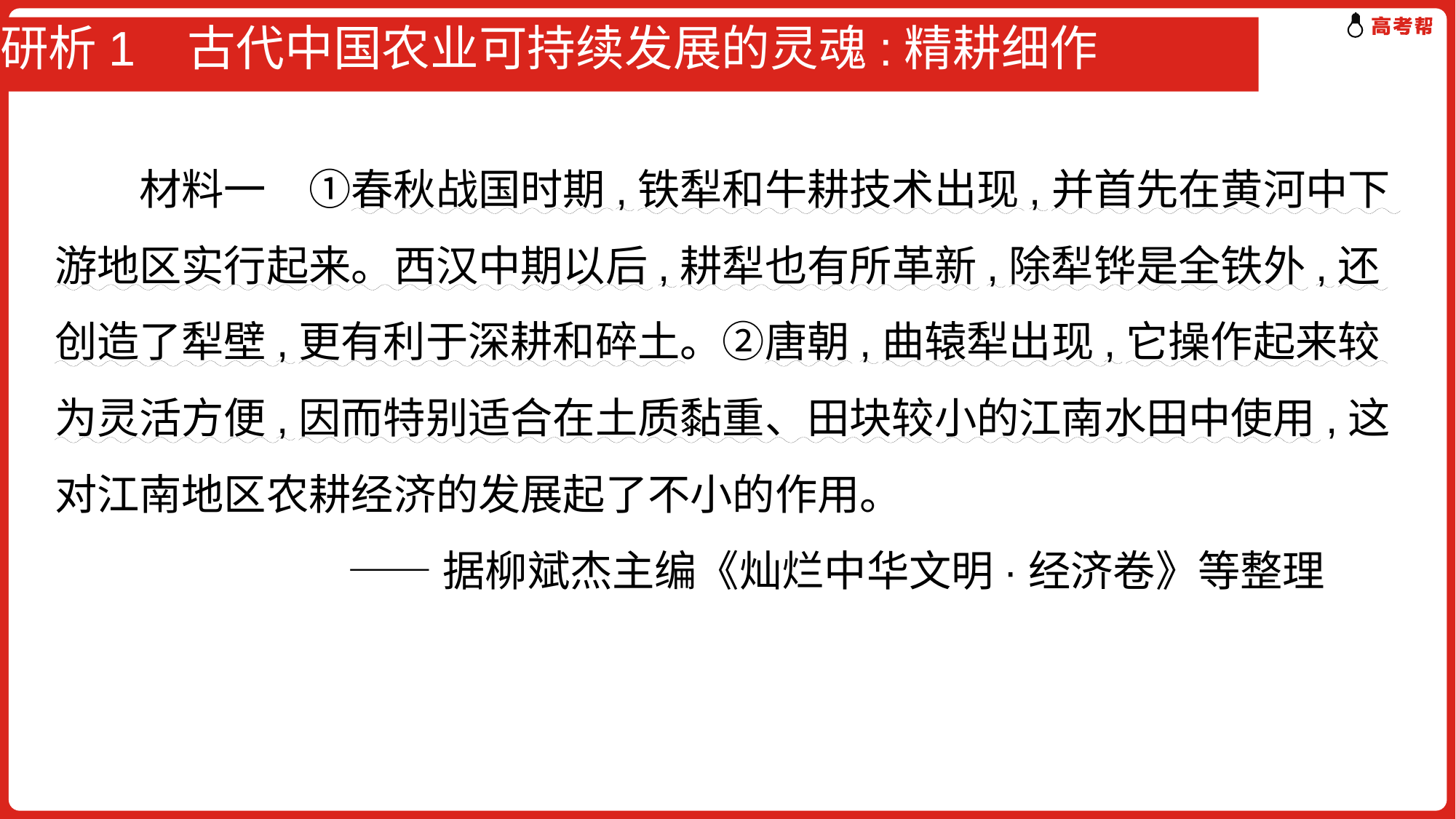

# 研析1   古代中国农业可持续发展的灵魂:精耕细作
　　材料一　①春秋战国时期,铁犁和牛耕技术出现,并首先在黄河中下游地区实行起来。西汉中期以后,耕犁也有所革新,除犁铧是全铁外,还创造了犁壁,更有利于深耕和碎土。②唐朝,曲辕犁出现,它操作起来较为灵活方便,因而特别适合在土质黏重、田块较小的江南水田中使用,这对江南地区农耕经济的发展起了不小的作用。
                               ——据柳斌杰主编《灿烂中华文明·经济卷》等整理